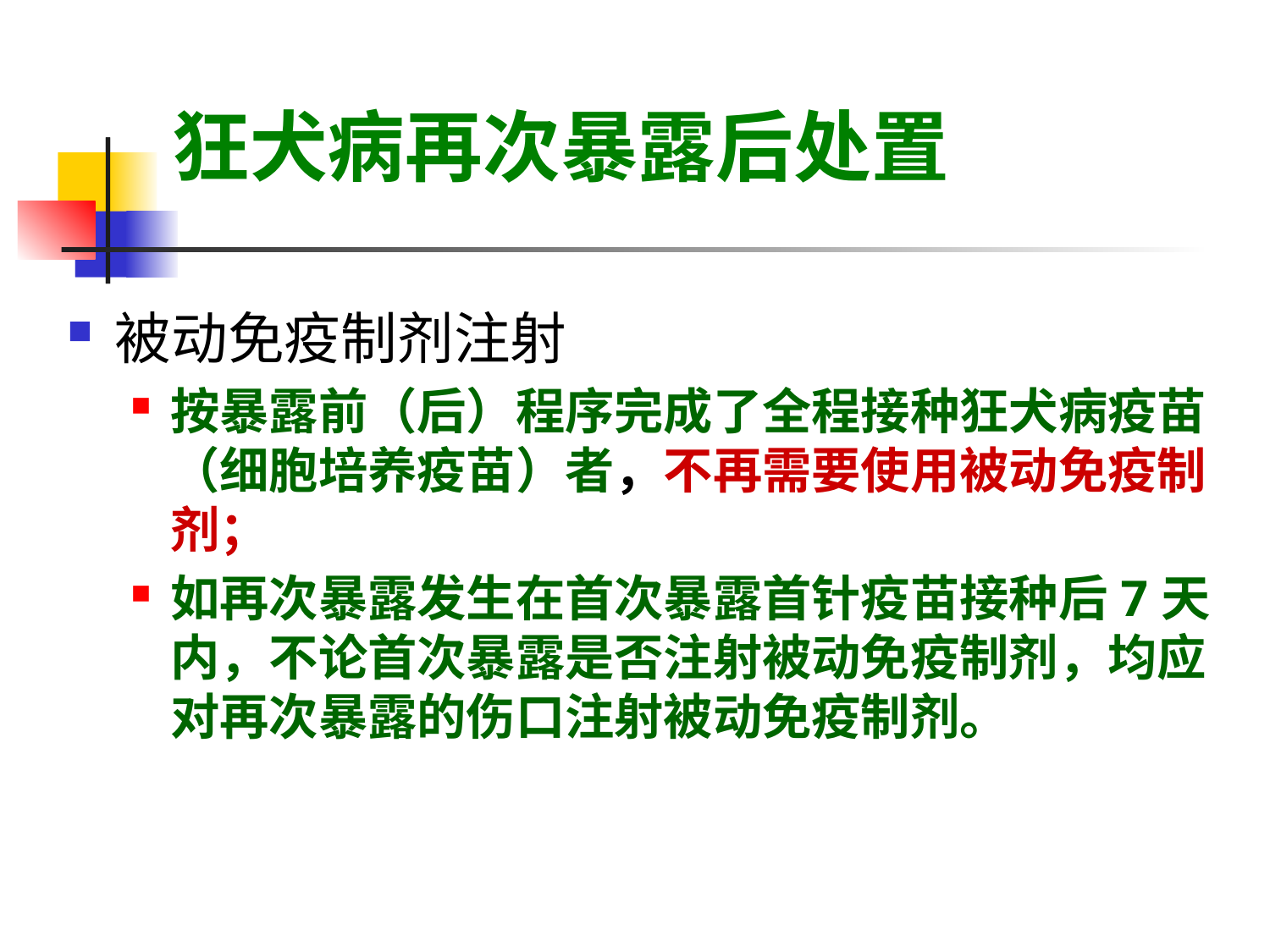

狂犬病再次暴露后处置
被动免疫制剂注射
按暴露前（后）程序完成了全程接种狂犬病疫苗（细胞培养疫苗）者，不再需要使用被动免疫制剂；
如再次暴露发生在首次暴露首针疫苗接种后7天内，不论首次暴露是否注射被动免疫制剂，均应对再次暴露的伤口注射被动免疫制剂。